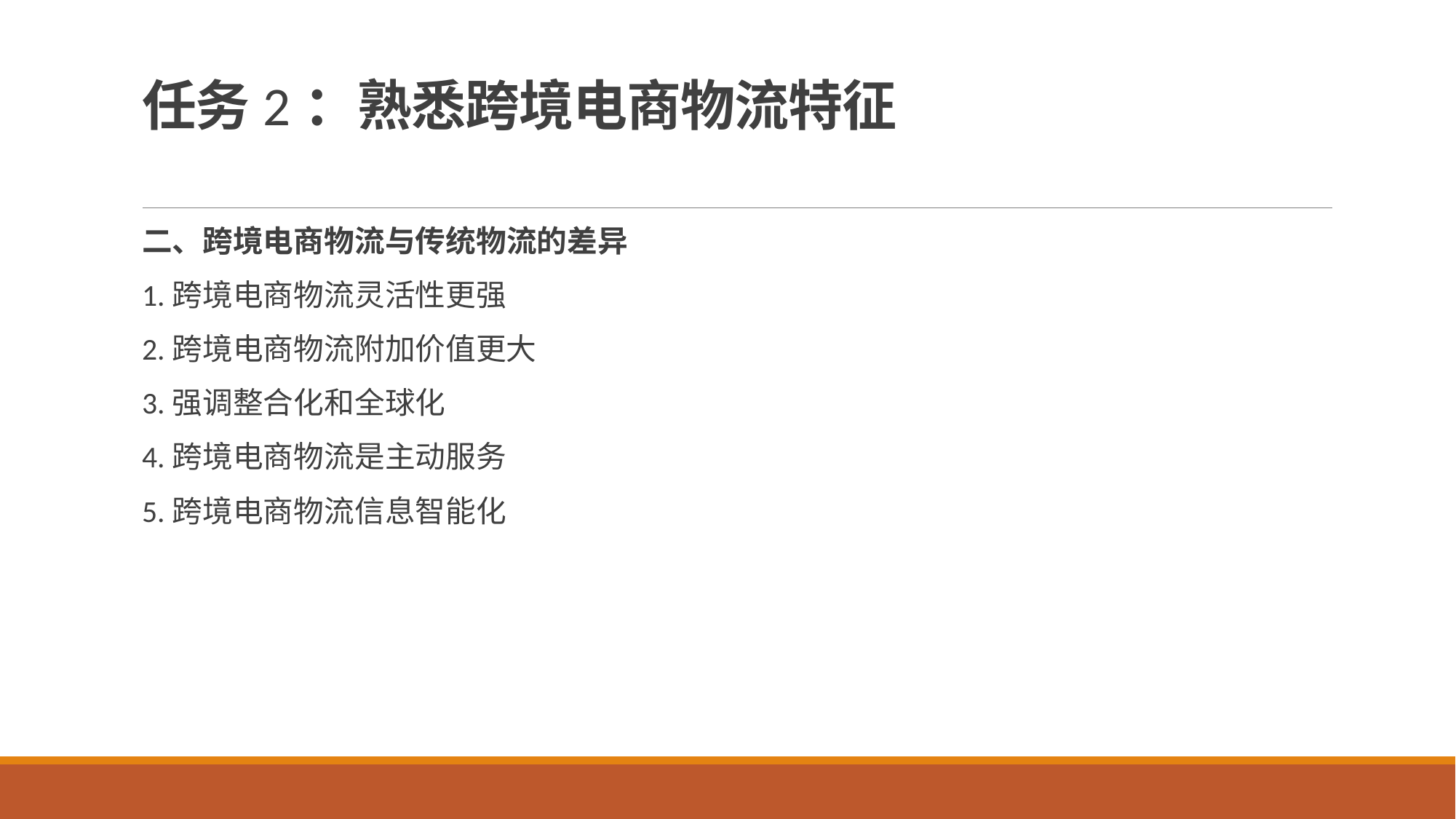

# 任务2：熟悉跨境电商物流特征
二、跨境电商物流与传统物流的差异
1.跨境电商物流灵活性更强
2.跨境电商物流附加价值更大
3.强调整合化和全球化
4.跨境电商物流是主动服务
5.跨境电商物流信息智能化